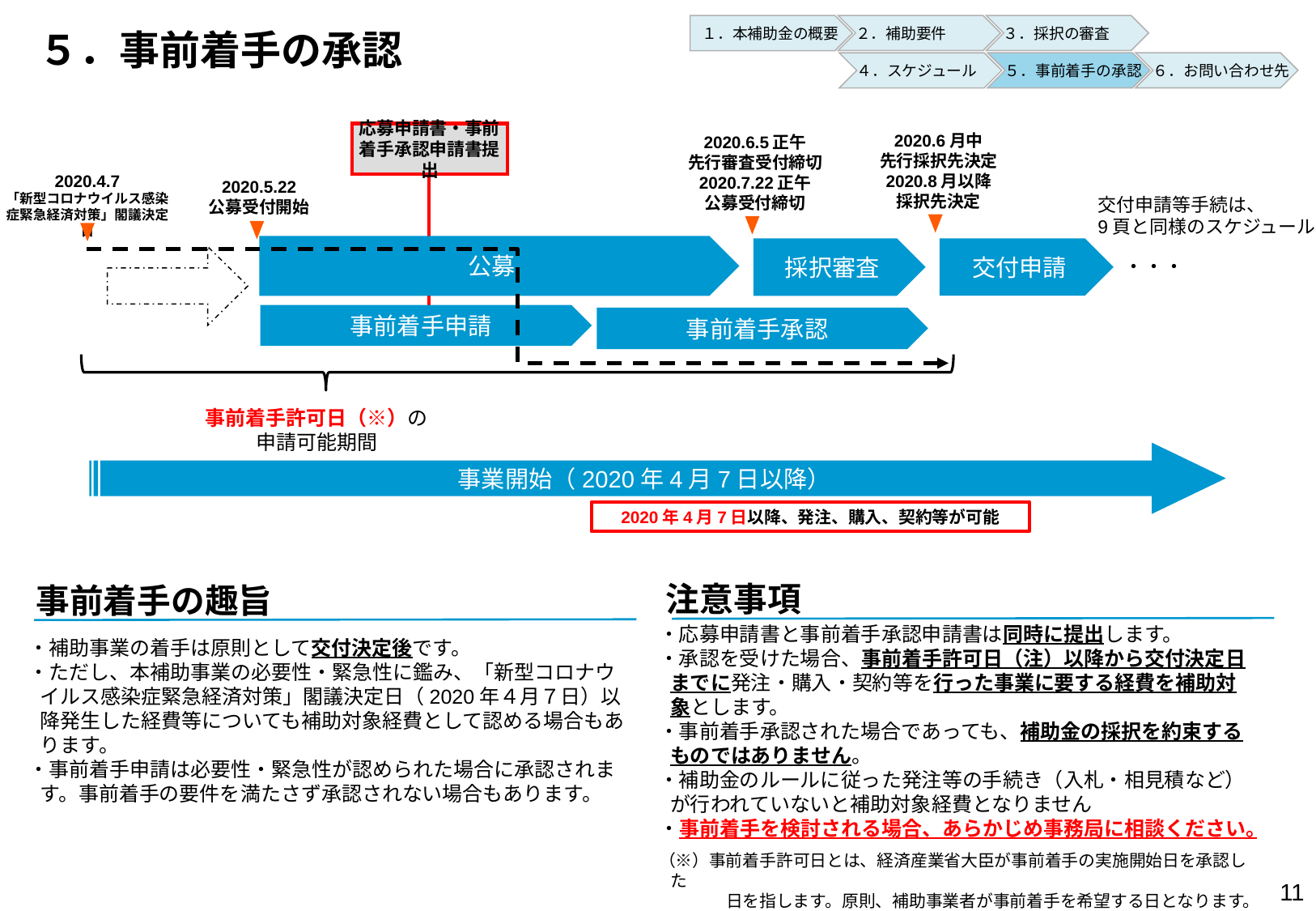

２．補助要件
３．採択の審査
１．本補助金の概要
# ５．事前着手の承認
５．事前着手の承認
６．お問い合わせ先
４．スケジュール
応募申請書・事前着手承認申請書提出
2020.6月中
先行採択先決定
2020.8月以降
採択先決定
2020.6.5正午
先行審査受付締切
2020.7.22正午
公募受付締切
2020.4.7
「新型コロナウイルス感染症緊急経済対策」閣議決定日
2020.5.22
公募受付開始
交付申請等手続は、
9頁と同様のスケジュール

公募
交付申請
採択審査

・・・
事前着手申請
事前着手承認
事前着手許可日（※）の
申請可能期間
事業開始（2020年4月7日以降）
2020年4月7日以降、発注、購入、契約等が可能
注意事項
事前着手の趣旨
・応募申請書と事前着手承認申請書は同時に提出します。
・承認を受けた場合、事前着手許可日（注）以降から交付決定日までに発注・購入・契約等を行った事業に要する経費を補助対象とします。
・事前着手承認された場合であっても、補助金の採択を約束するものではありません。
・補助金のルールに従った発注等の手続き（入札・相見積など）が行われていないと補助対象経費となりません
・事前着手を検討される場合、あらかじめ事務局に相談ください。
（※）事前着手許可日とは、経済産業省大臣が事前着手の実施開始日を承認した
　　　　日を指します。原則、補助事業者が事前着手を希望する日となります。
・補助事業の着手は原則として交付決定後です。
・ただし、本補助事業の必要性・緊急性に鑑み、「新型コロナウイルス感染症緊急経済対策」閣議決定日（2020年４月７日）以降発生した経費等についても補助対象経費として認める場合もあります。
・事前着手申請は必要性・緊急性が認められた場合に承認されます。事前着手の要件を満たさず承認されない場合もあります。
11